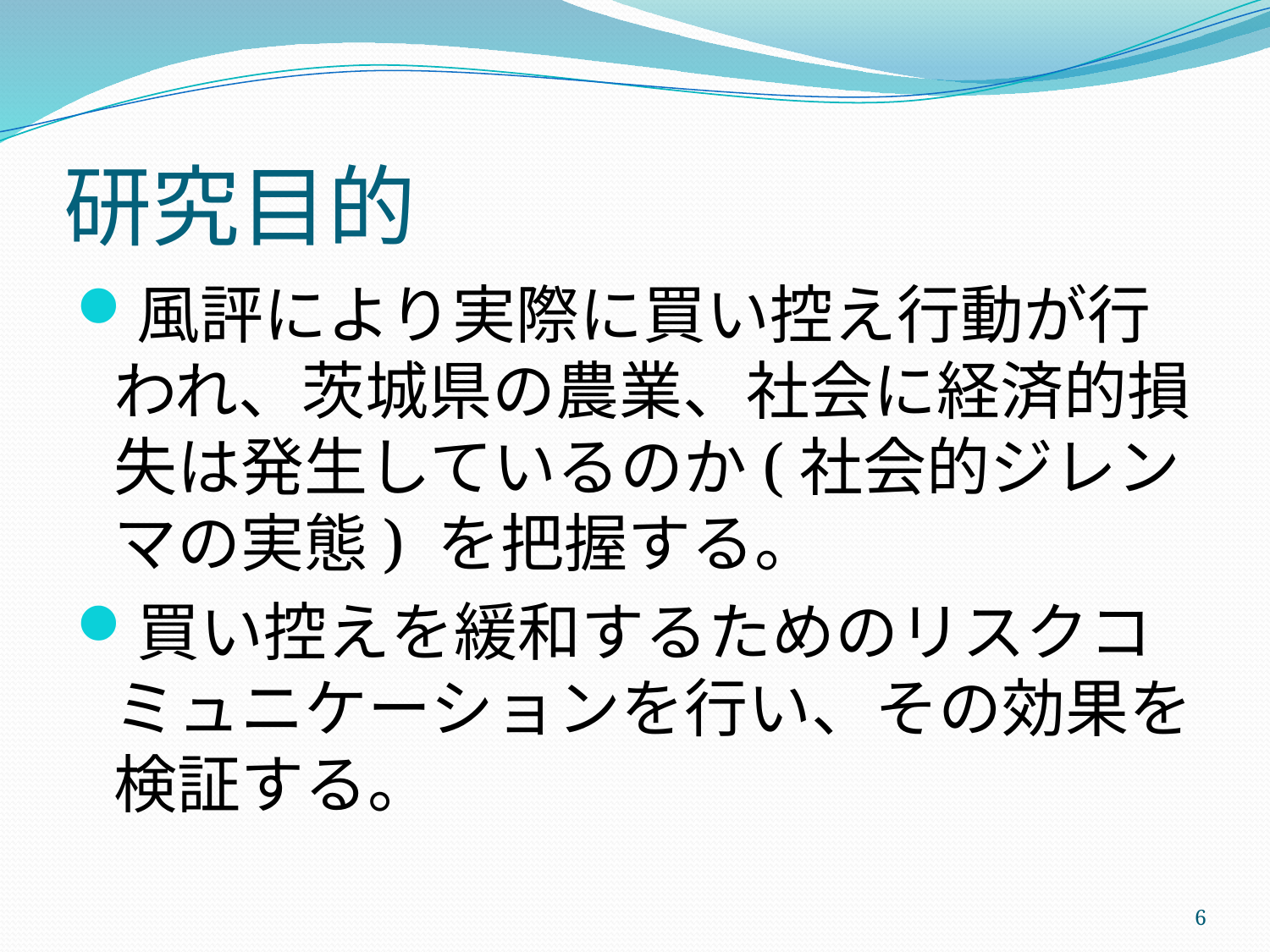

# 研究目的
風評により実際に買い控え行動が行われ、茨城県の農業、社会に経済的損失は発生しているのか(社会的ジレンマの実態) を把握する。
買い控えを緩和するためのリスクコミュニケーションを行い、その効果を検証する。

6